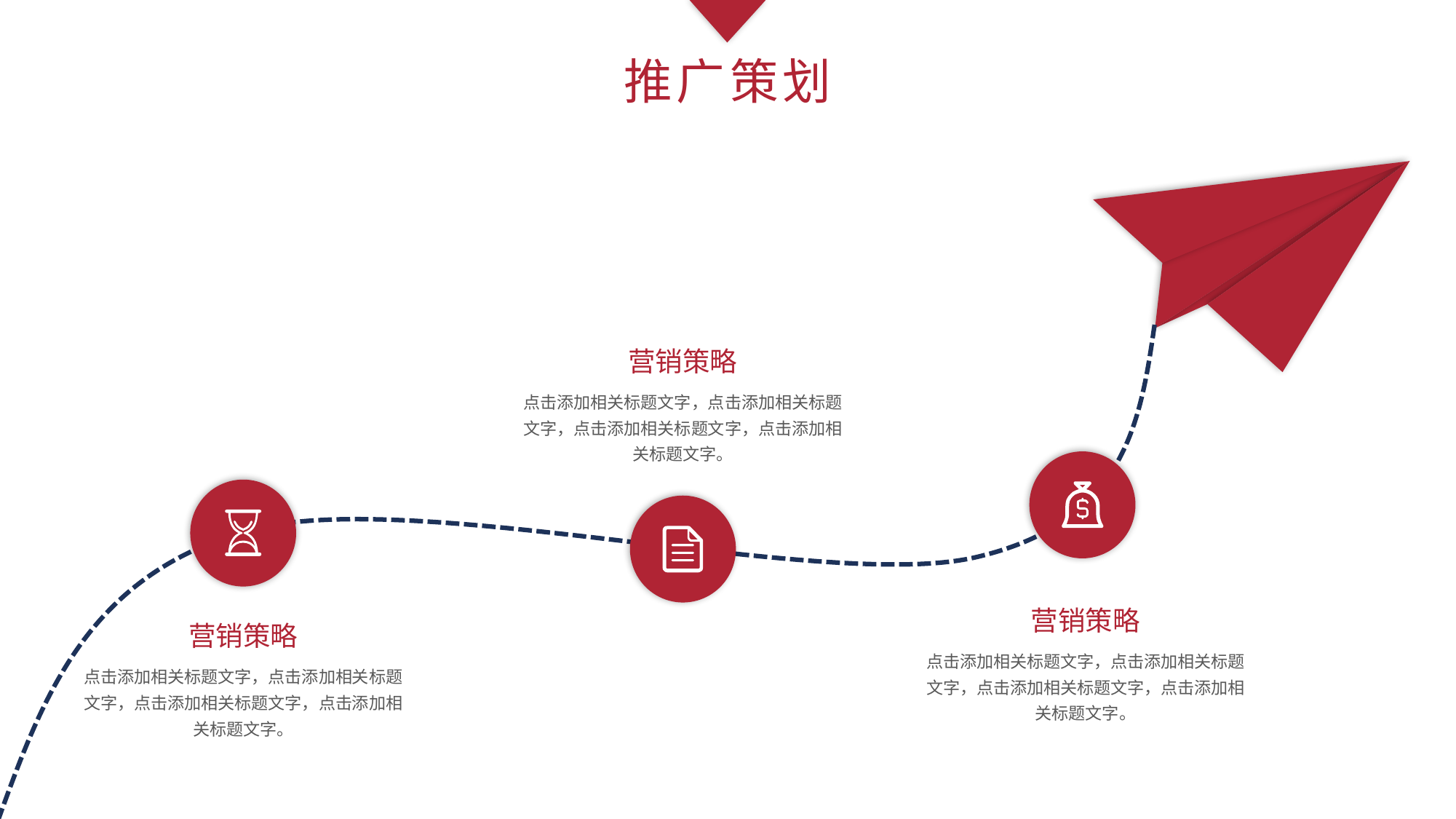

推广策划

营销策略
点击添加相关标题文字，点击添加相关标题文字，点击添加相关标题文字，点击添加相关标题文字。

营销策略
点击添加相关标题文字，点击添加相关标题文字，点击添加相关标题文字，点击添加相关标题文字。
营销策略
点击添加相关标题文字，点击添加相关标题文字，点击添加相关标题文字，点击添加相关标题文字。